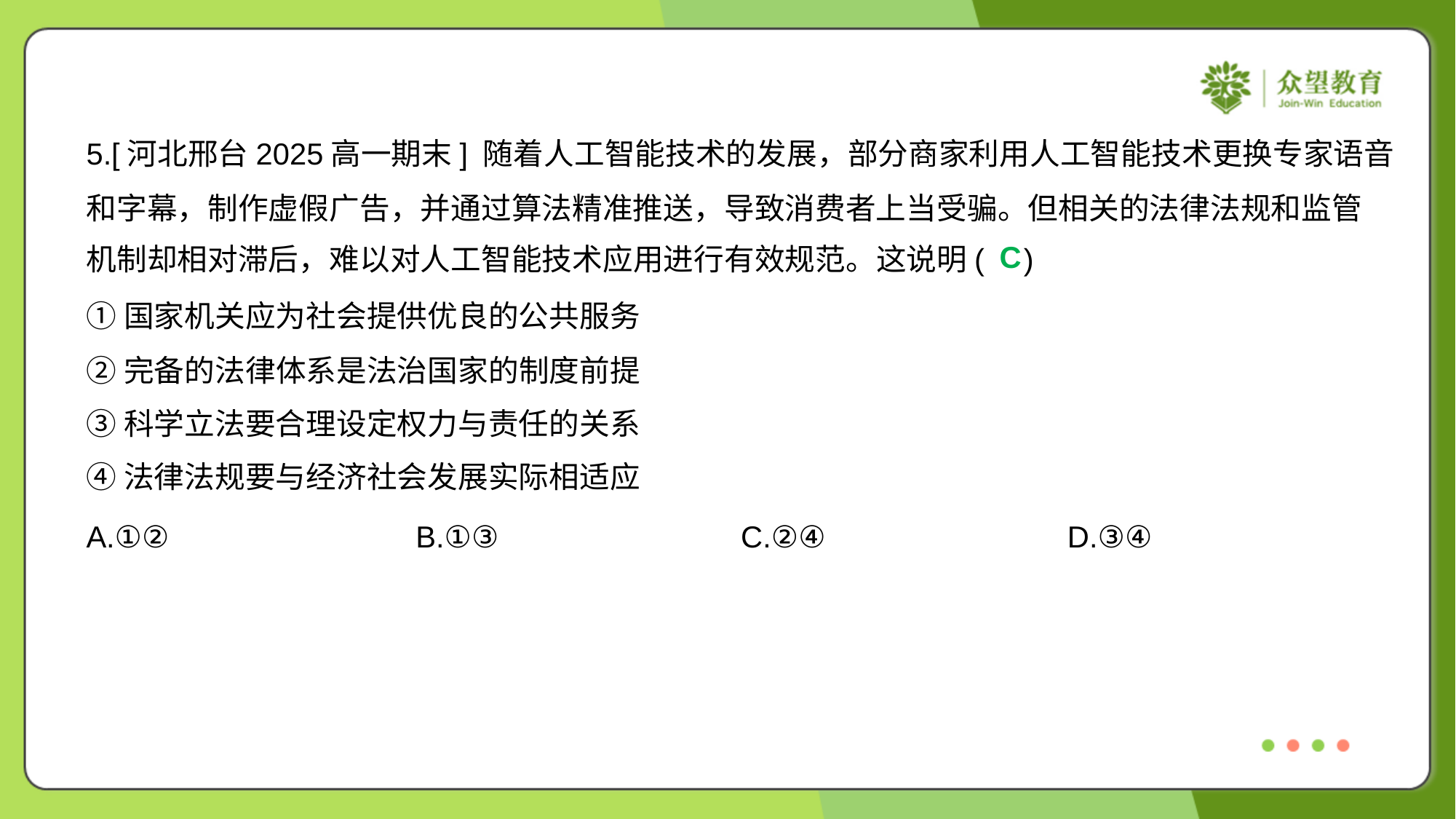

5.[河北邢台2025高一期末] 随着人工智能技术的发展，部分商家利用人工智能技术更换专家语音
和字幕，制作虚假广告，并通过算法精准推送，导致消费者上当受骗。但相关的法律法规和监管
机制却相对滞后，难以对人工智能技术应用进行有效规范。这说明(     )
C
①国家机关应为社会提供优良的公共服务
②完备的法律体系是法治国家的制度前提
③科学立法要合理设定权力与责任的关系
④法律法规要与经济社会发展实际相适应
A.①②	B.①③	C.②④	D.③④